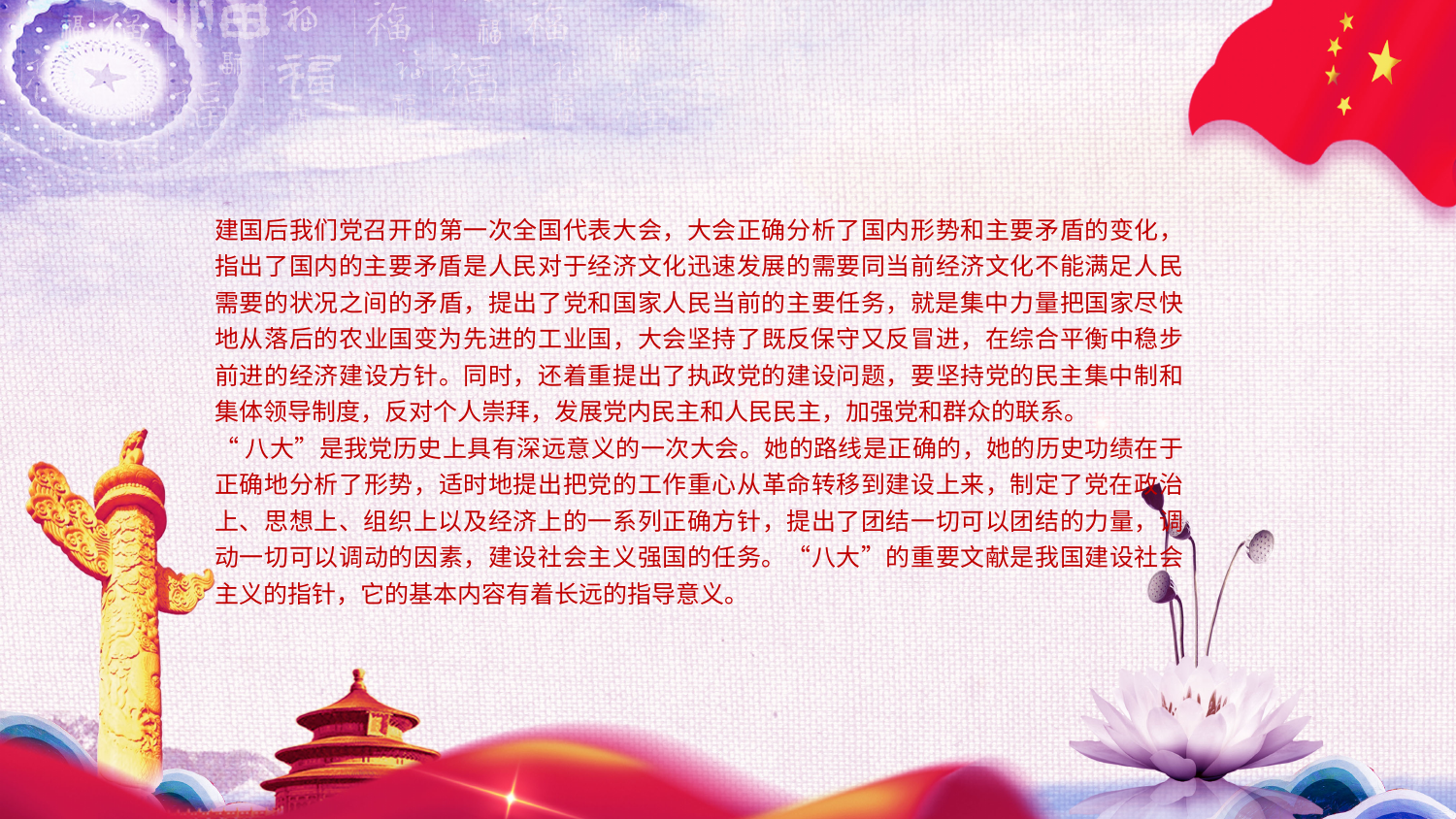

建国后我们党召开的第一次全国代表大会，大会正确分析了国内形势和主要矛盾的变化，指出了国内的主要矛盾是人民对于经济文化迅速发展的需要同当前经济文化不能满足人民需要的状况之间的矛盾，提出了党和国家人民当前的主要任务，就是集中力量把国家尽快地从落后的农业国变为先进的工业国，大会坚持了既反保守又反冒进，在综合平衡中稳步前进的经济建设方针。同时，还着重提出了执政党的建设问题，要坚持党的民主集中制和集体领导制度，反对个人崇拜，发展党内民主和人民民主，加强党和群众的联系。
“八大”是我党历史上具有深远意义的一次大会。她的路线是正确的，她的历史功绩在于正确地分析了形势，适时地提出把党的工作重心从革命转移到建设上来，制定了党在政治上、思想上、组织上以及经济上的一系列正确方针，提出了团结一切可以团结的力量，调动一切可以调动的因素，建设社会主义强国的任务。“八大”的重要文献是我国建设社会主义的指针，它的基本内容有着长远的指导意义。